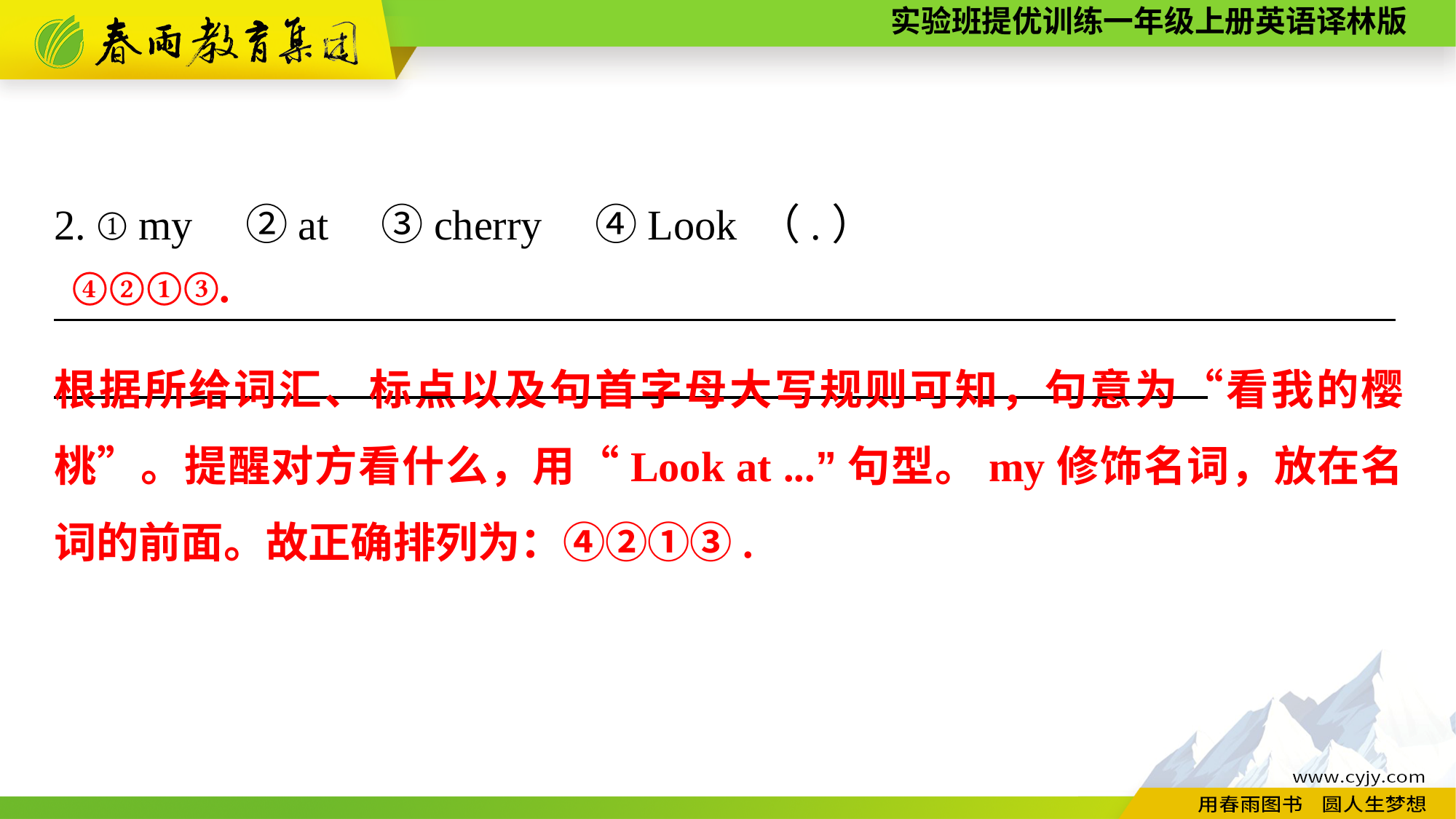

2. ①my　②at　③cherry　④Look （.）
_______________________________________________________________
④②①③.
根据所给词汇、标点以及句首字母大写规则可知，句意为“看我的樱桃”。提醒对方看什么，用“Look at ...”句型。my修饰名词，放在名词的前面。故正确排列为：④②①③.